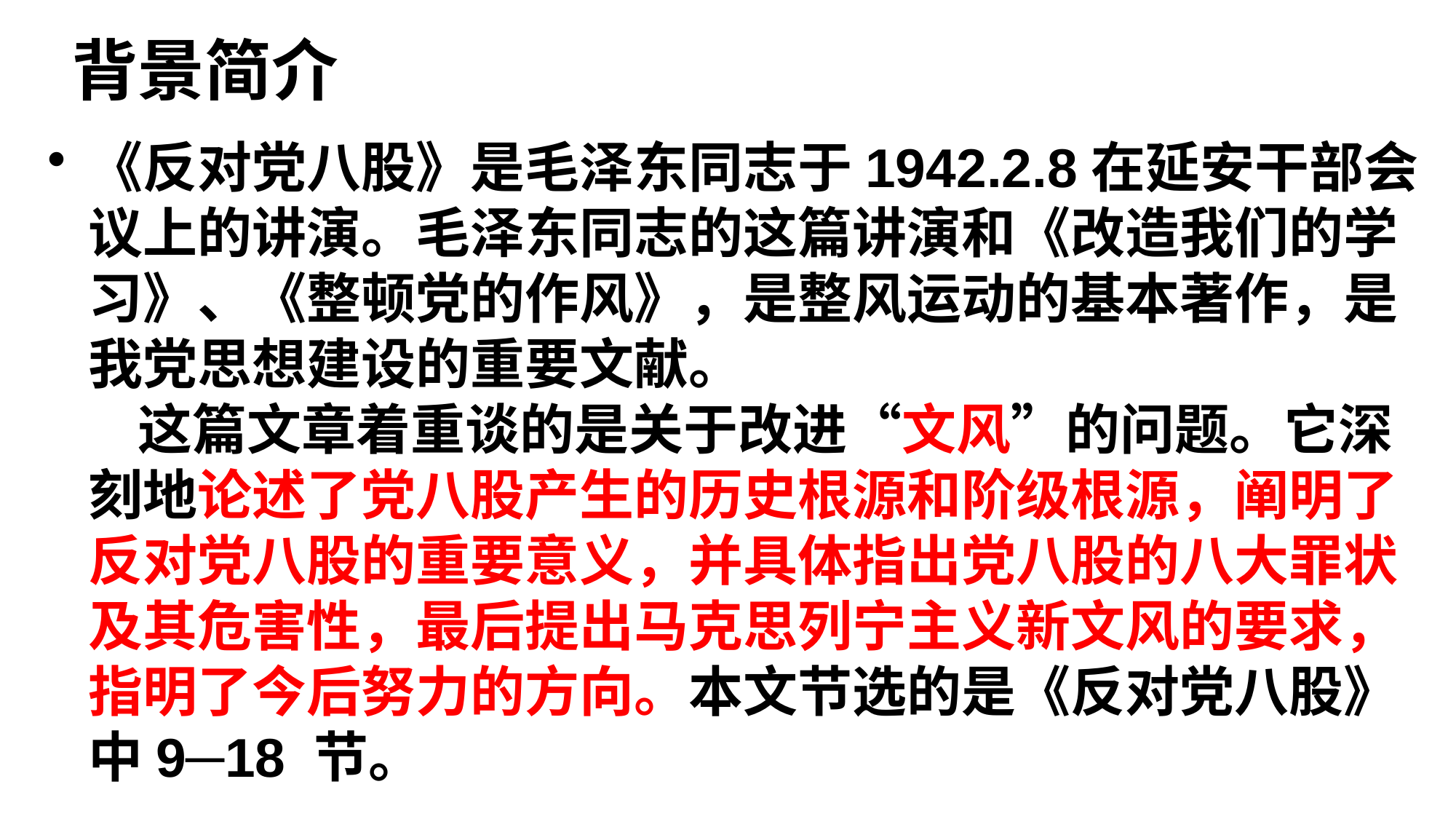

# 背景简介

《反对党八股》是毛泽东同志于1942.2.8在延安干部会议上的讲演。毛泽东同志的这篇讲演和《改造我们的学习》、《整顿党的作风》，是整风运动的基本著作，是我党思想建设的重要文献。
    这篇文章着重谈的是关于改进“文风”的问题。它深刻地论述了党八股产生的历史根源和阶级根源，阐明了反对党八股的重要意义，并具体指出党八股的八大罪状及其危害性，最后提出马克思列宁主义新文风的要求，指明了今后努力的方向。本文节选的是《反对党八股》中9─18 节。